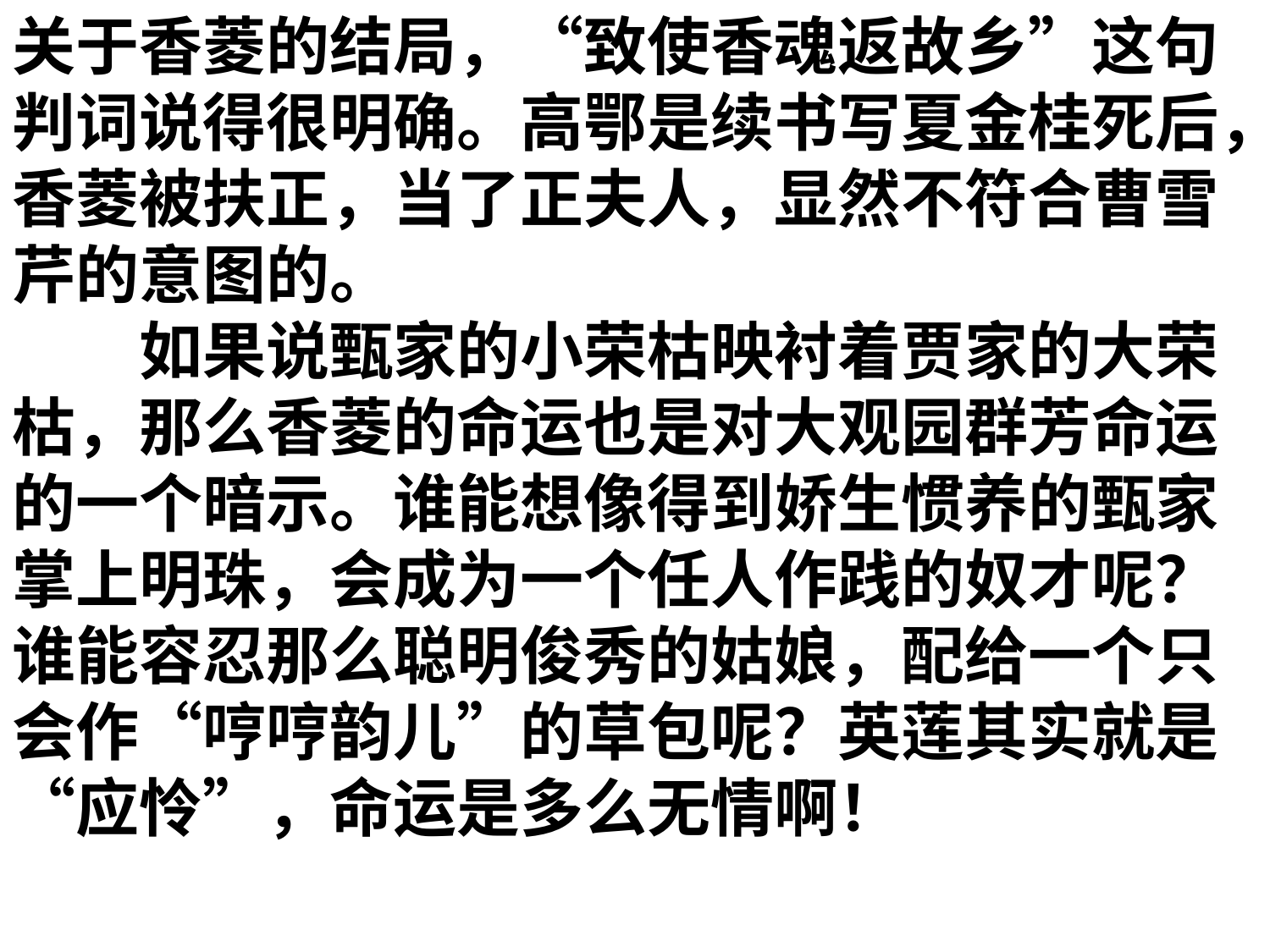

关于香菱的结局，“致使香魂返故乡”这句判词说得很明确。高鄂是续书写夏金桂死后，香菱被扶正，当了正夫人，显然不符合曹雪芹的意图的。
　　如果说甄家的小荣枯映衬着贾家的大荣枯，那么香菱的命运也是对大观园群芳命运的一个暗示。谁能想像得到娇生惯养的甄家掌上明珠，会成为一个任人作践的奴才呢？谁能容忍那么聪明俊秀的姑娘，配给一个只会作“哼哼韵儿”的草包呢？英莲其实就是“应怜”，命运是多么无情啊！